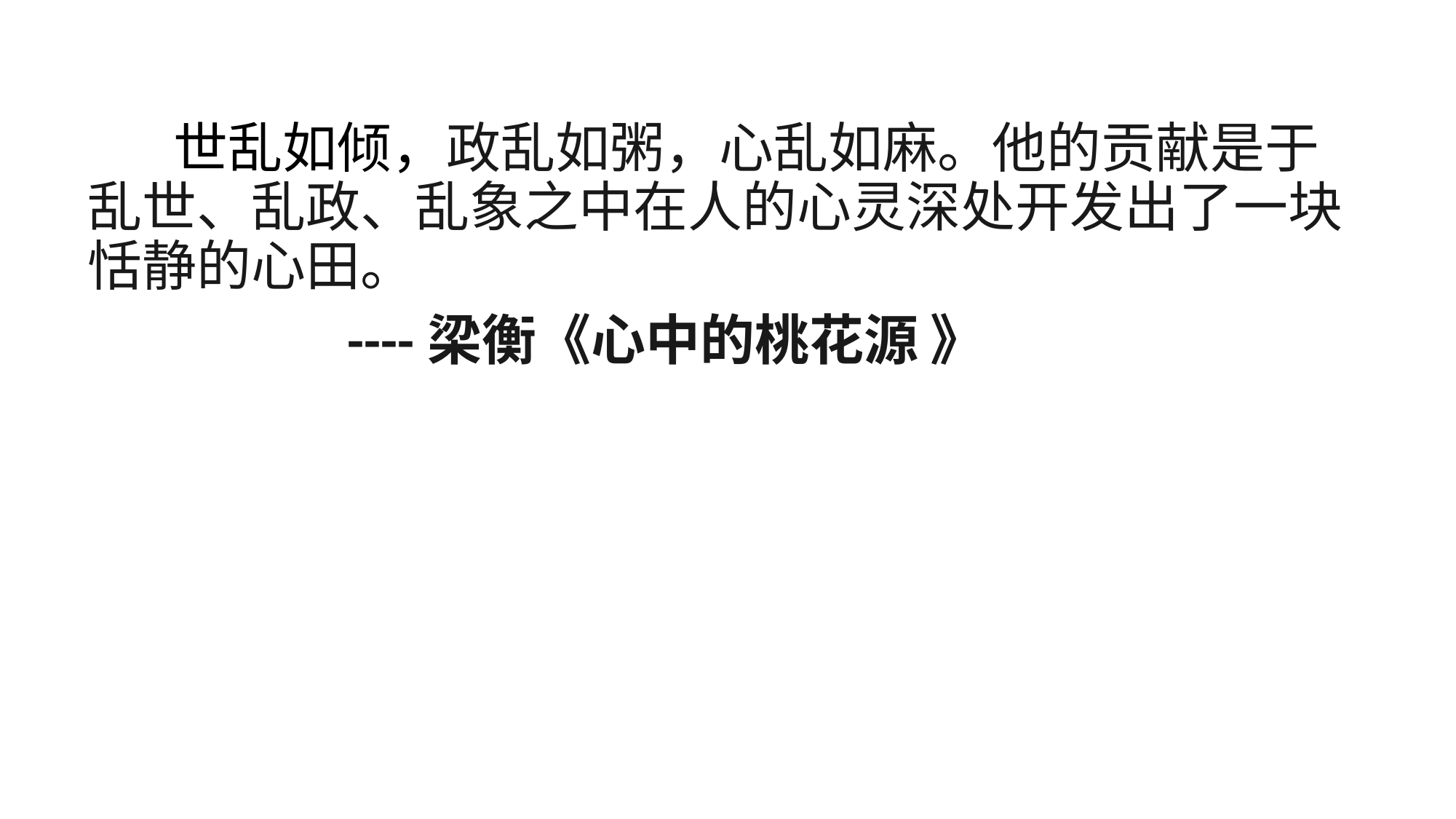

世乱如倾，政乱如粥，心乱如麻。他的贡献是于乱世、乱政、乱象之中在人的心灵深处开发出了一块恬静的心田。
                     ----梁衡《心中的桃花源 》